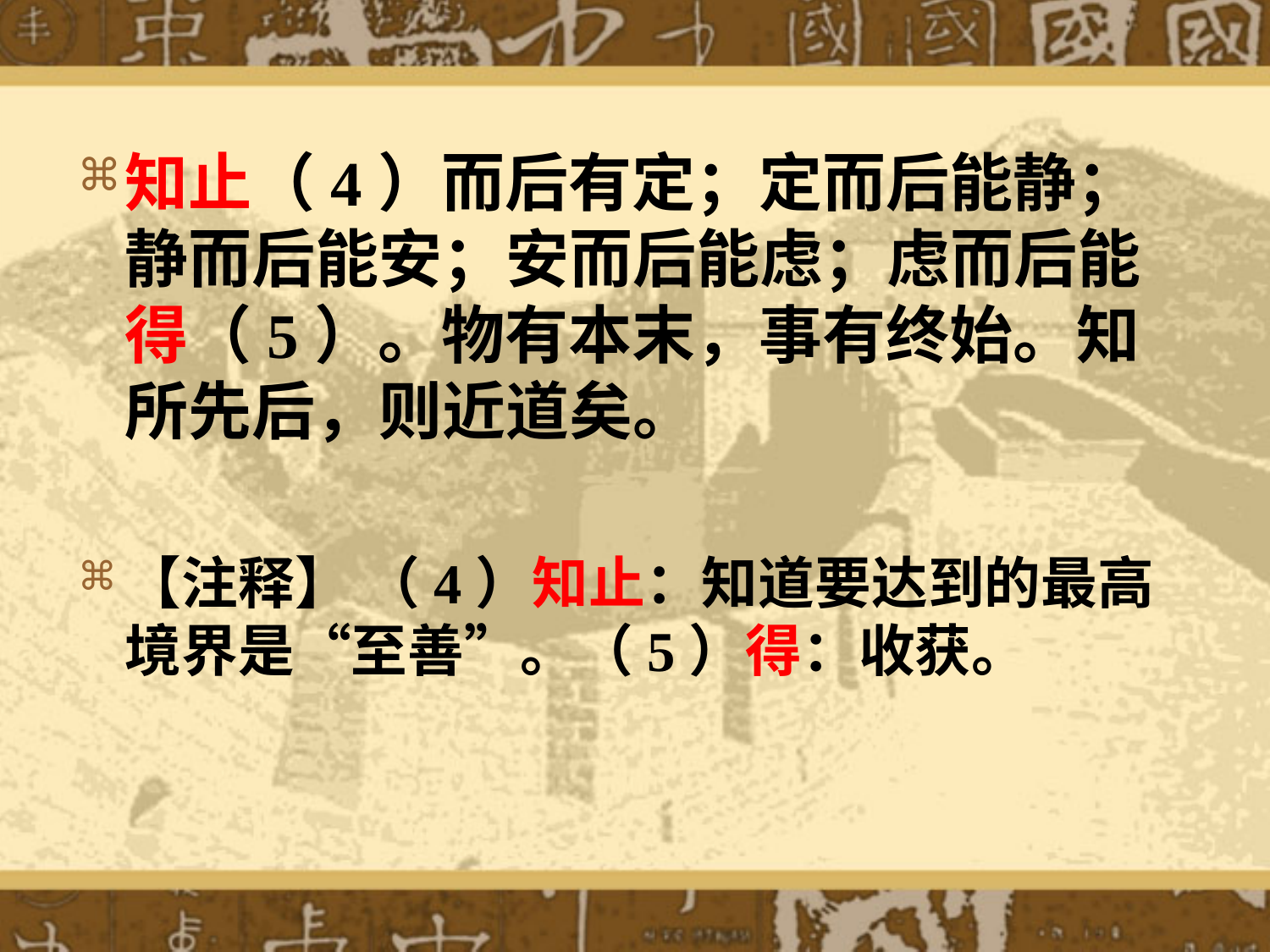

知止（4）而后有定；定而后能静；静而后能安；安而后能虑；虑而后能得（5）。物有本末，事有终始。知所先后，则近道矣。

【注释】 （4）知止：知道要达到的最高境界是“至善”。（5）得：收获。